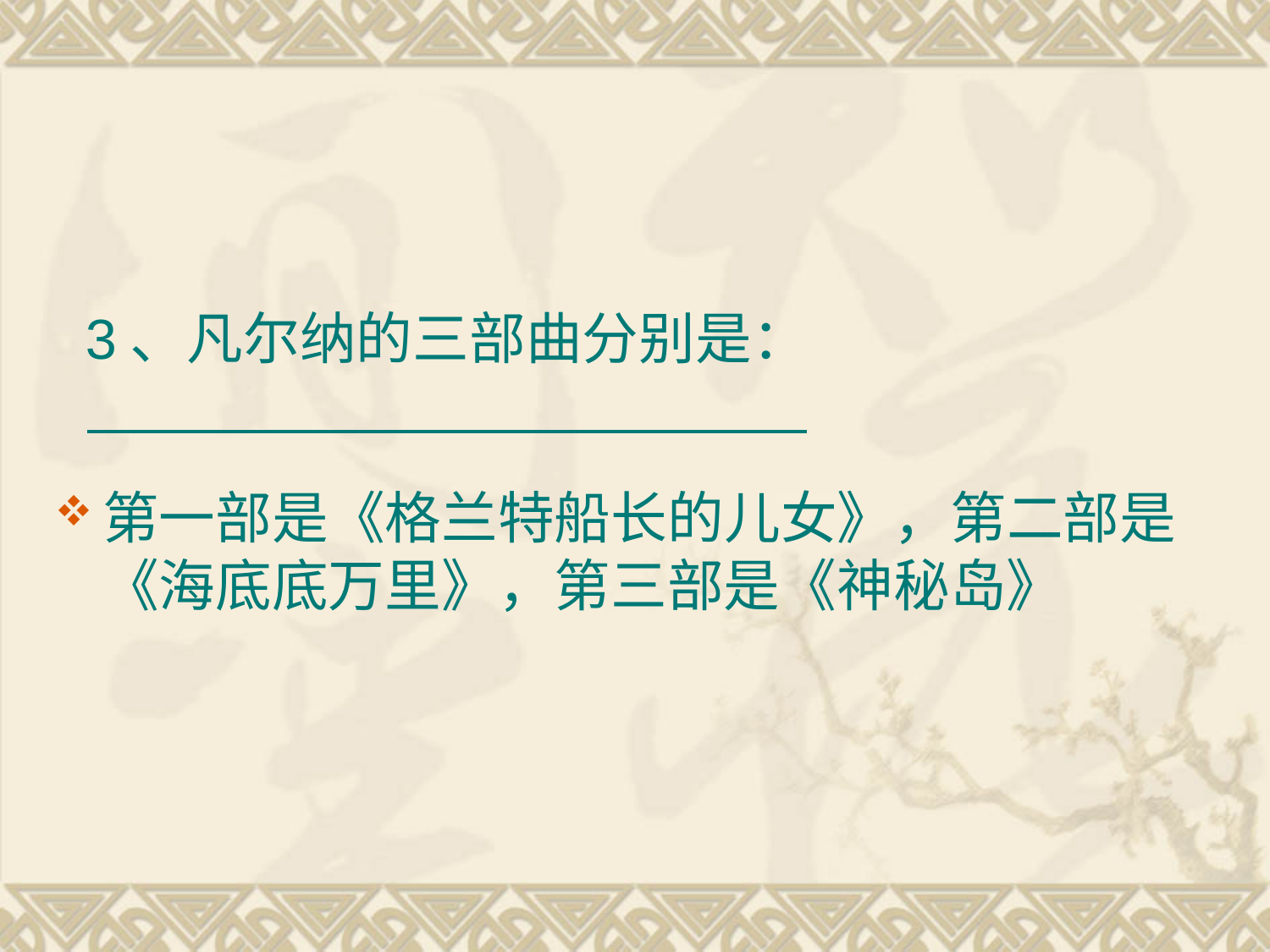

#
3、凡尔纳的三部曲分别是：

第一部是《格兰特船长的儿女》，第二部是《海底底万里》，第三部是《神秘岛》